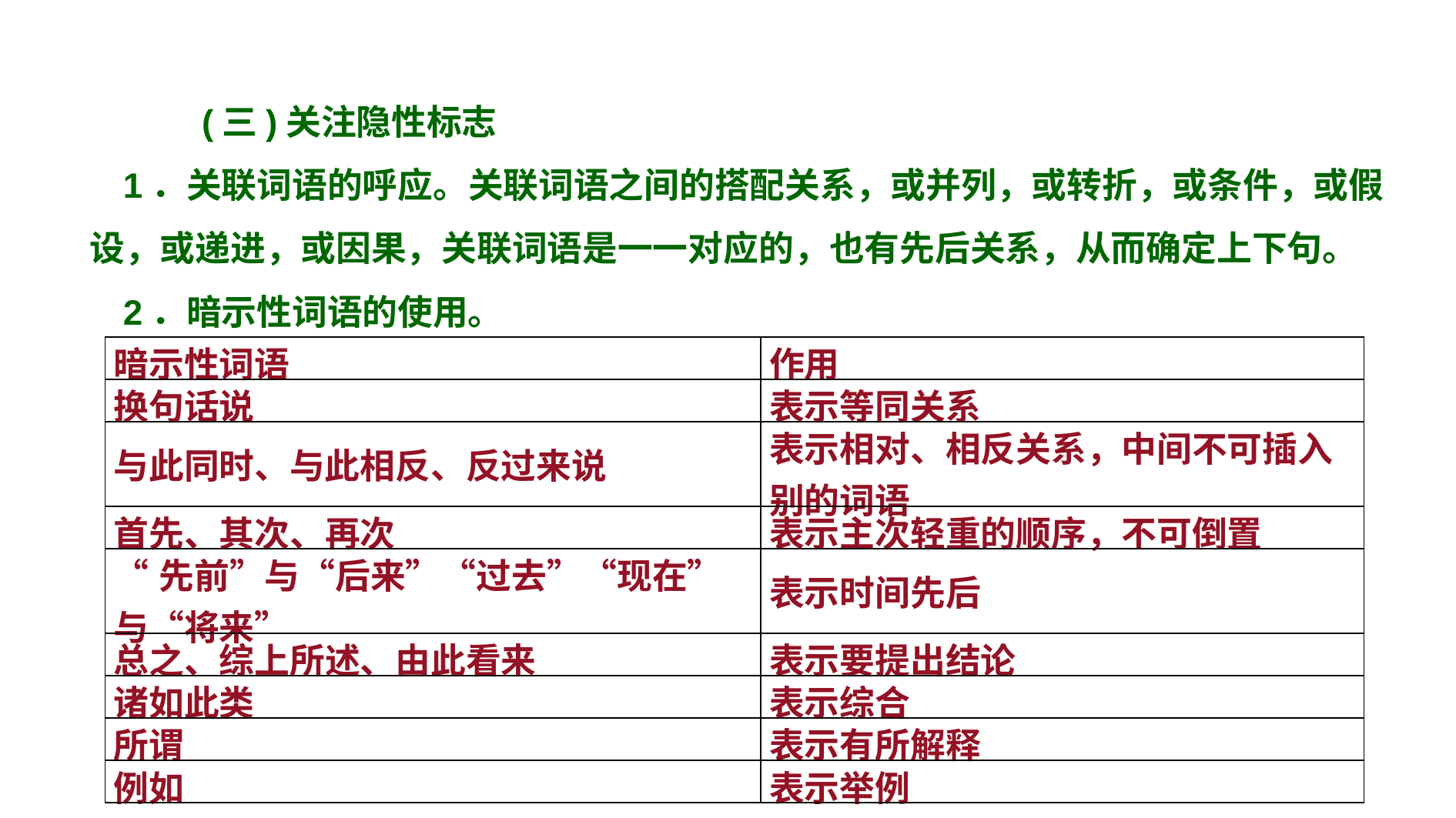

(三)关注隐性标志
1．关联词语的呼应。关联词语之间的搭配关系，或并列，或转折，或条件，或假设，或递进，或因果，关联词语是一一对应的，也有先后关系，从而确定上下句。
2．暗示性词语的使用。
| 暗示性词语 | 作用 |
| --- | --- |
| 换句话说 | 表示等同关系 |
| 与此同时、与此相反、反过来说 | 表示相对、相反关系，中间不可插入别的词语 |
| 首先、其次、再次 | 表示主次轻重的顺序，不可倒置 |
| “先前”与“后来”“过去”“现在”与“将来” | 表示时间先后 |
| 总之、综上所述、由此看来 | 表示要提出结论 |
| 诸如此类 | 表示综合 |
| 所谓 | 表示有所解释 |
| 例如 | 表示举例 |